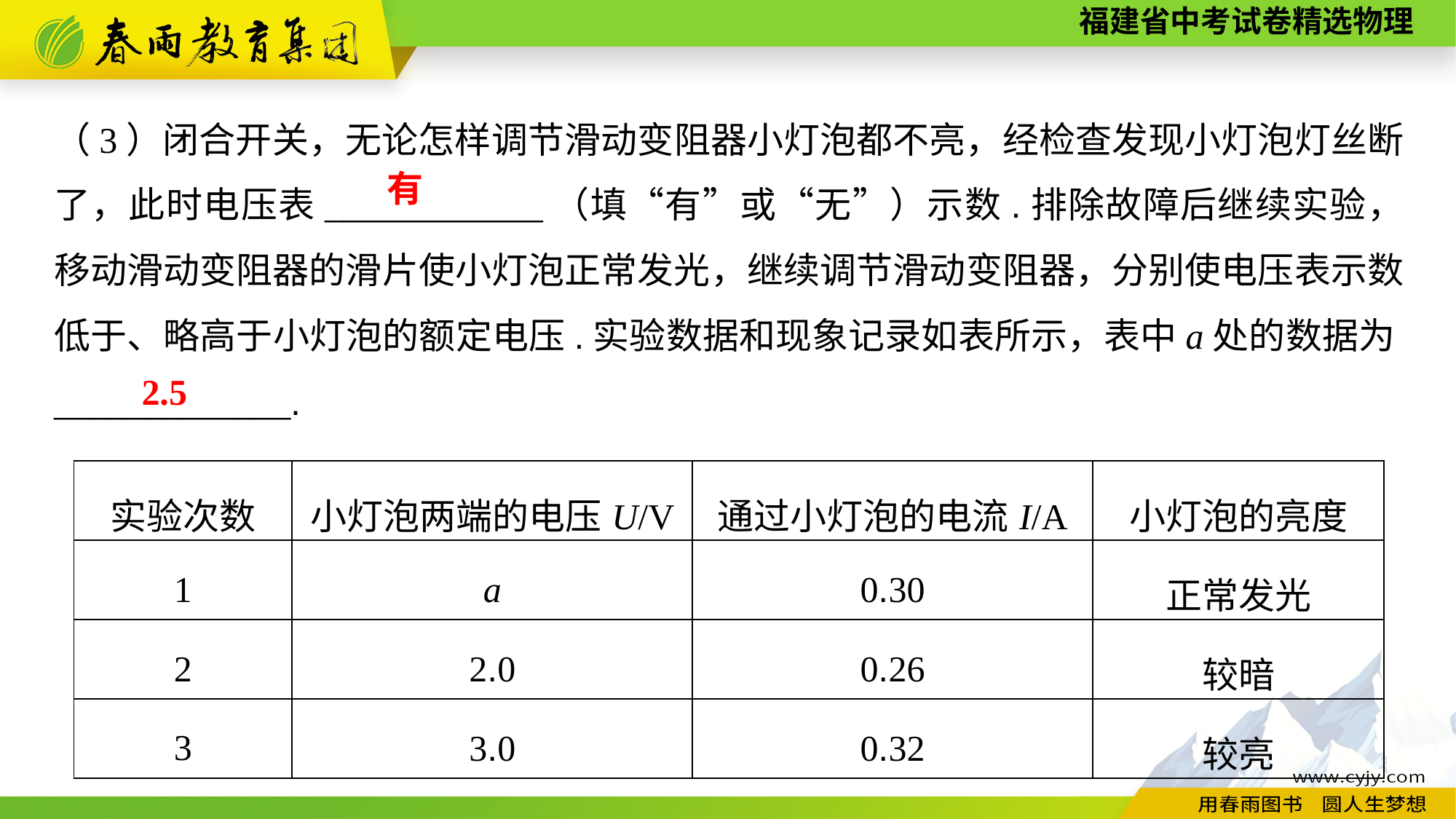

（3）闭合开关，无论怎样调节滑动变阻器小灯泡都不亮，经检查发现小灯泡灯丝断了，此时电压表____________（填“有”或“无”）示数.排除故障后继续实验，移动滑动变阻器的滑片使小灯泡正常发光，继续调节滑动变阻器，分别使电压表示数低于、略高于小灯泡的额定电压.实验数据和现象记录如表所示，表中a处的数据为_____________.
有
2.5
| 实验次数 | 小灯泡两端的电压U/V | 通过小灯泡的电流I/A | 小灯泡的亮度 |
| --- | --- | --- | --- |
| 1 | a | 0.30 | 正常发光 |
| 2 | 2.0 | 0.26 | 较暗 |
| 3 | 3.0 | 0.32 | 较亮 |